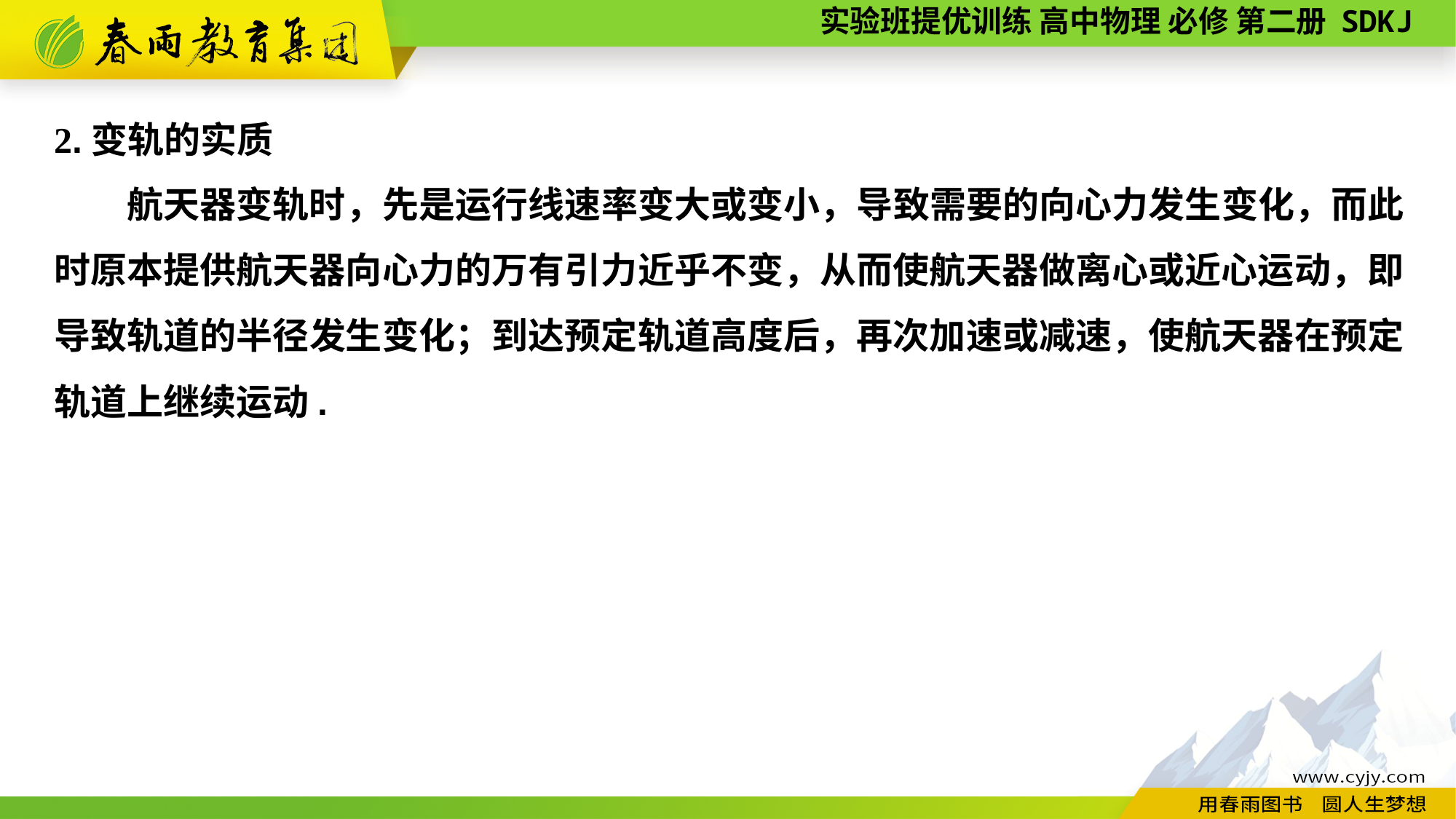

2.变轨的实质
航天器变轨时，先是运行线速率变大或变小，导致需要的向心力发生变化，而此时原本提供航天器向心力的万有引力近乎不变，从而使航天器做离心或近心运动，即导致轨道的半径发生变化；到达预定轨道高度后，再次加速或减速，使航天器在预定轨道上继续运动.